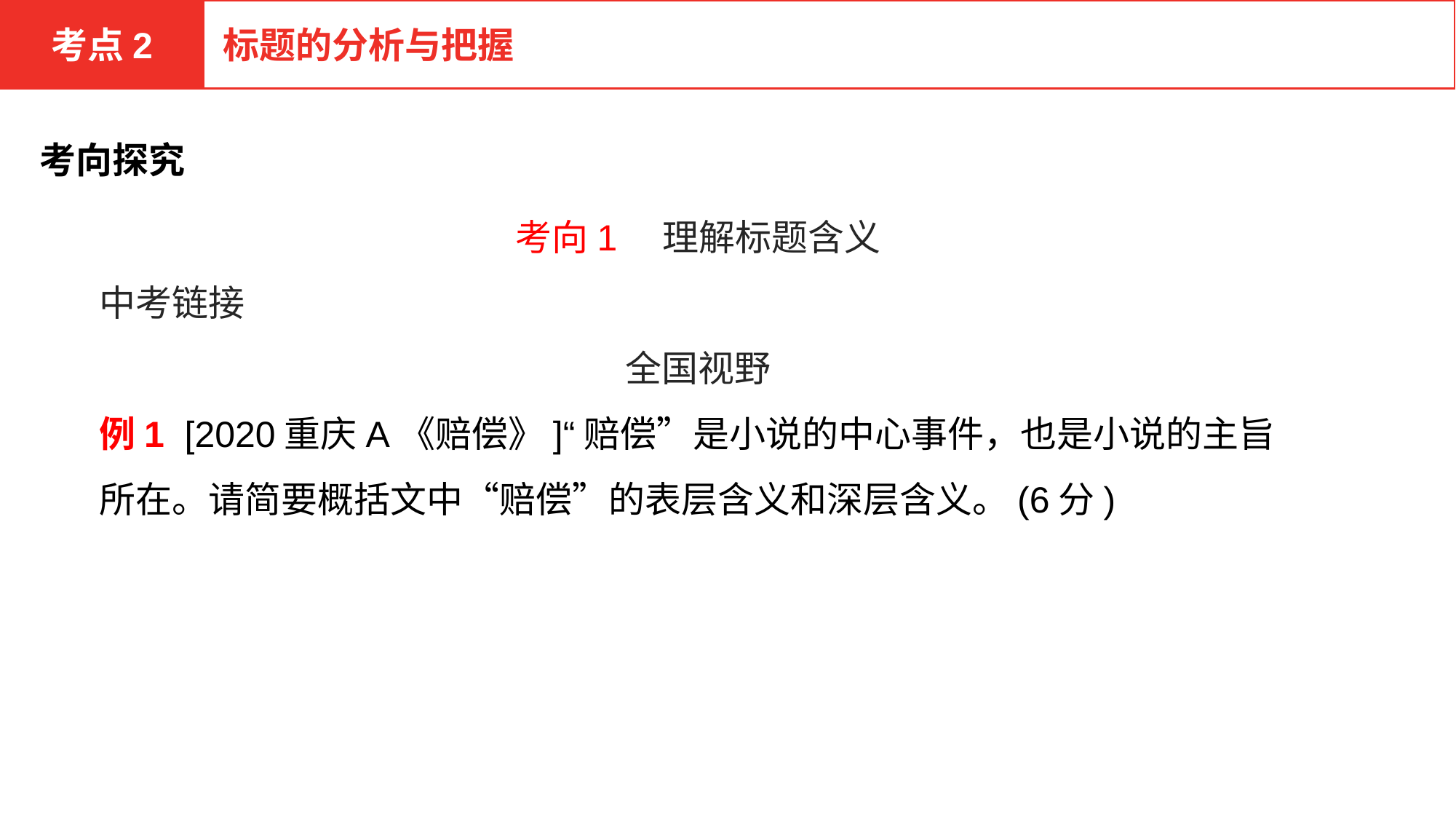

考点2
标题的分析与把握
考向探究
考向1　理解标题含义
中考链接
全国视野
例1  [2020重庆A《赔偿》]“赔偿”是小说的中心事件，也是小说的主旨所在。请简要概括文中“赔偿”的表层含义和深层含义。(6分)